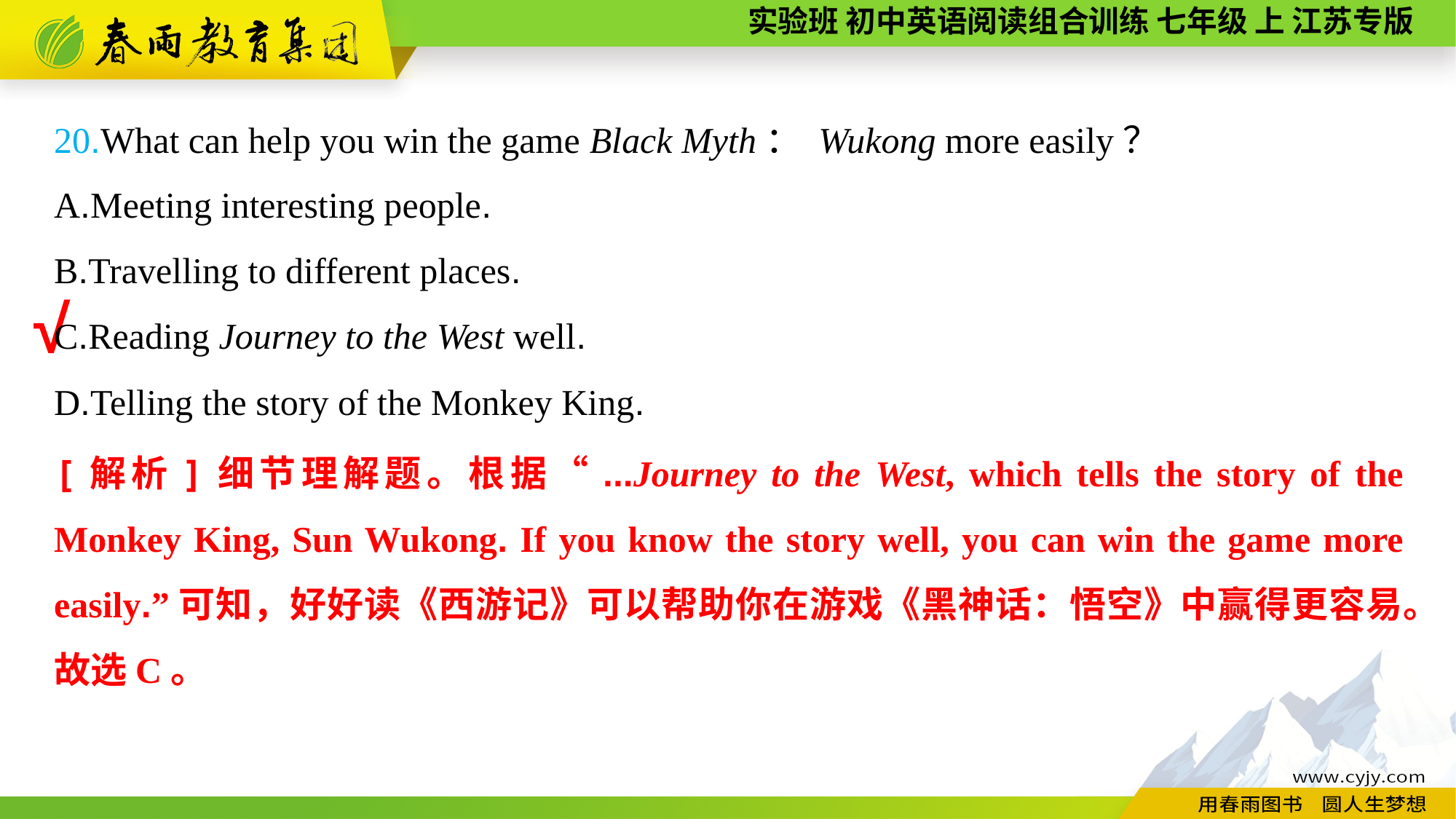

20.What can help you win the game Black Myth： Wukong more easily？
A.Meeting interesting people.
B.Travelling to different places.
C.Reading Journey to the West well.
D.Telling the story of the Monkey King.
√
[解析]细节理解题。根据“...Journey to the West, which tells the story of the Monkey King, Sun Wukong. If you know the story well, you can win the game more easily.”可知，好好读《西游记》可以帮助你在游戏《黑神话：悟空》中赢得更容易。故选C。